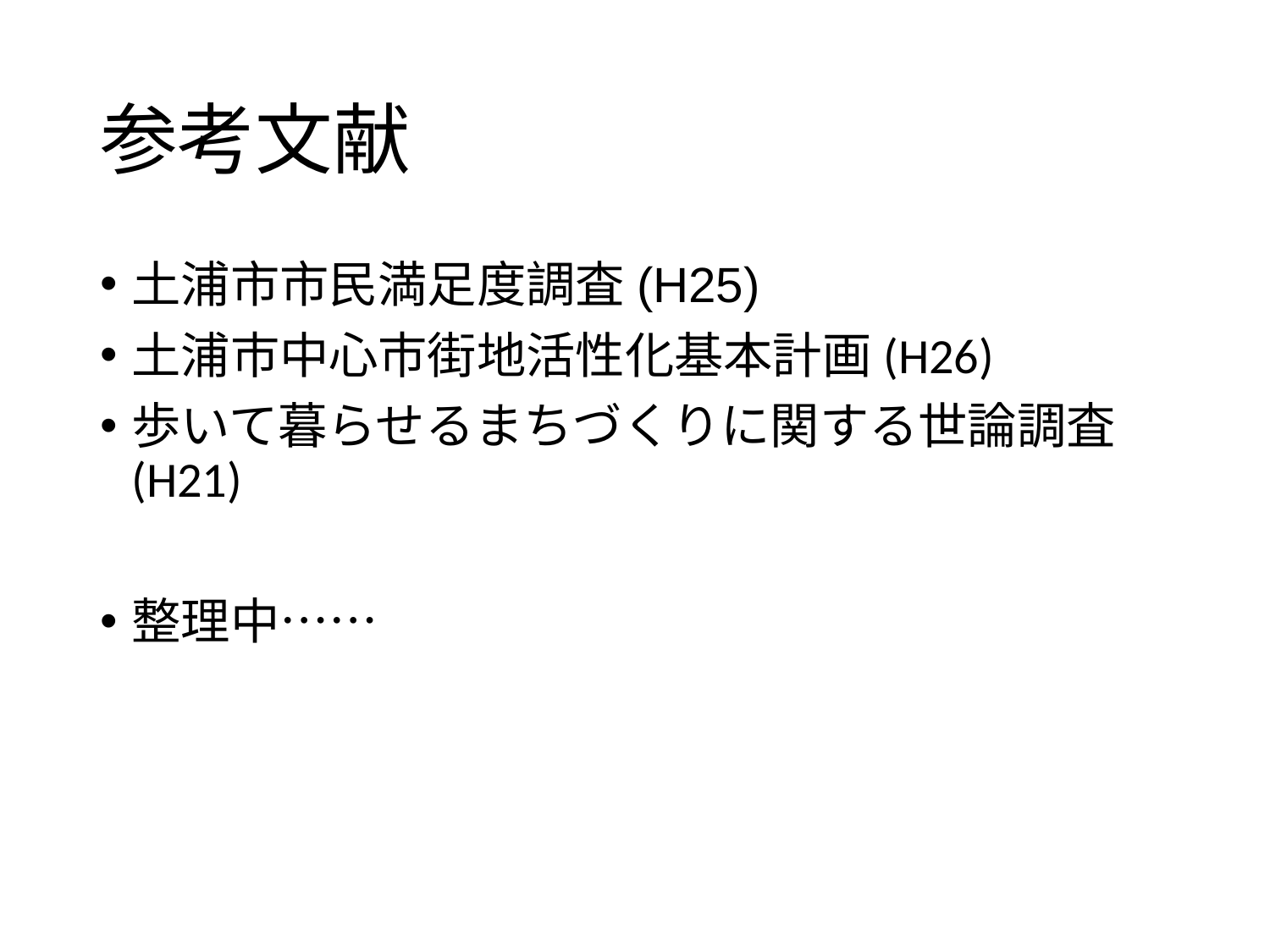

# 参考文献
土浦市市民満足度調査(H25)
土浦市中心市街地活性化基本計画(H26)
歩いて暮らせるまちづくりに関する世論調査(H21)

整理中……